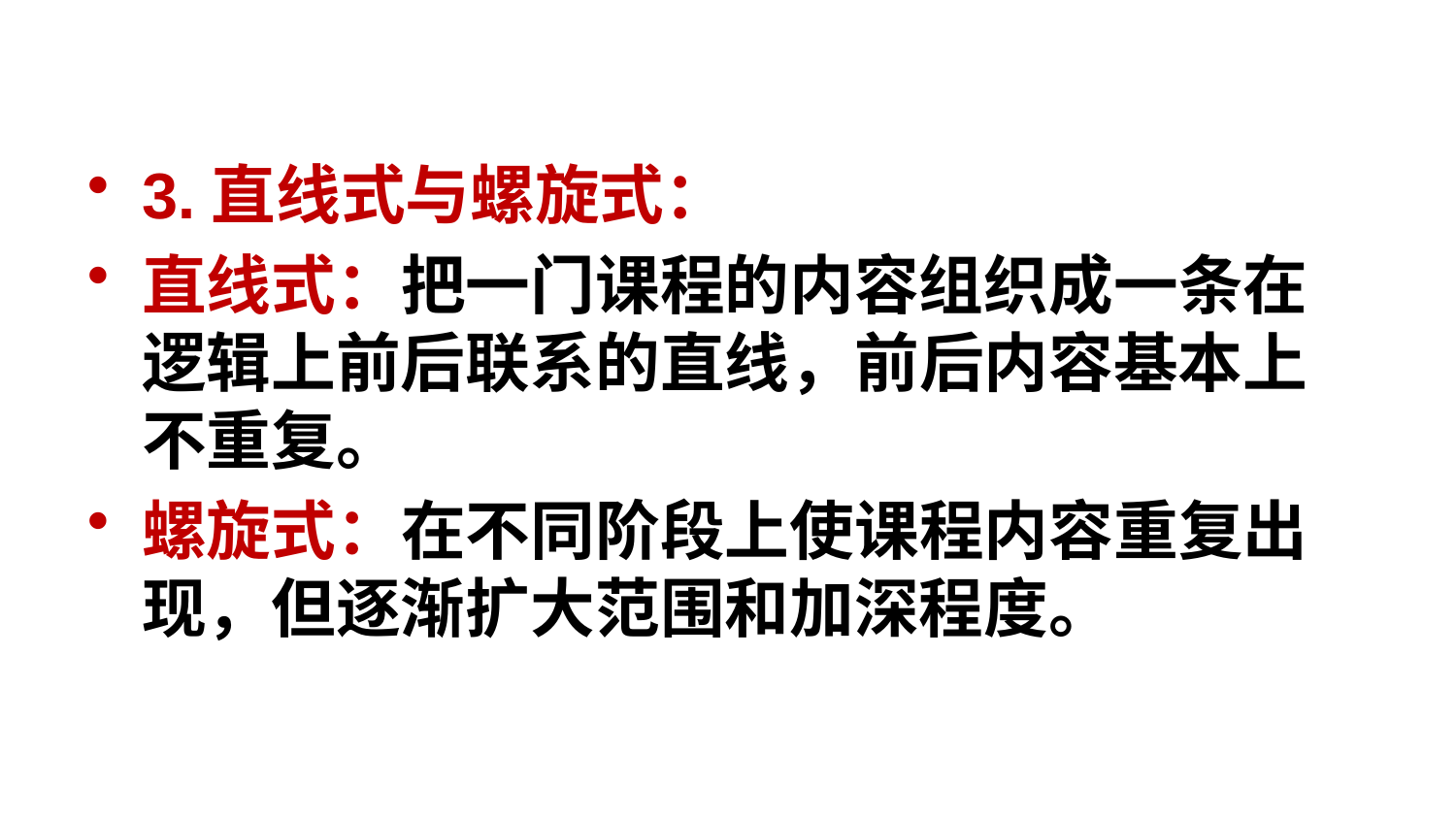

#
3.直线式与螺旋式：
直线式：把一门课程的内容组织成一条在逻辑上前后联系的直线，前后内容基本上不重复。
螺旋式：在不同阶段上使课程内容重复出现，但逐渐扩大范围和加深程度。